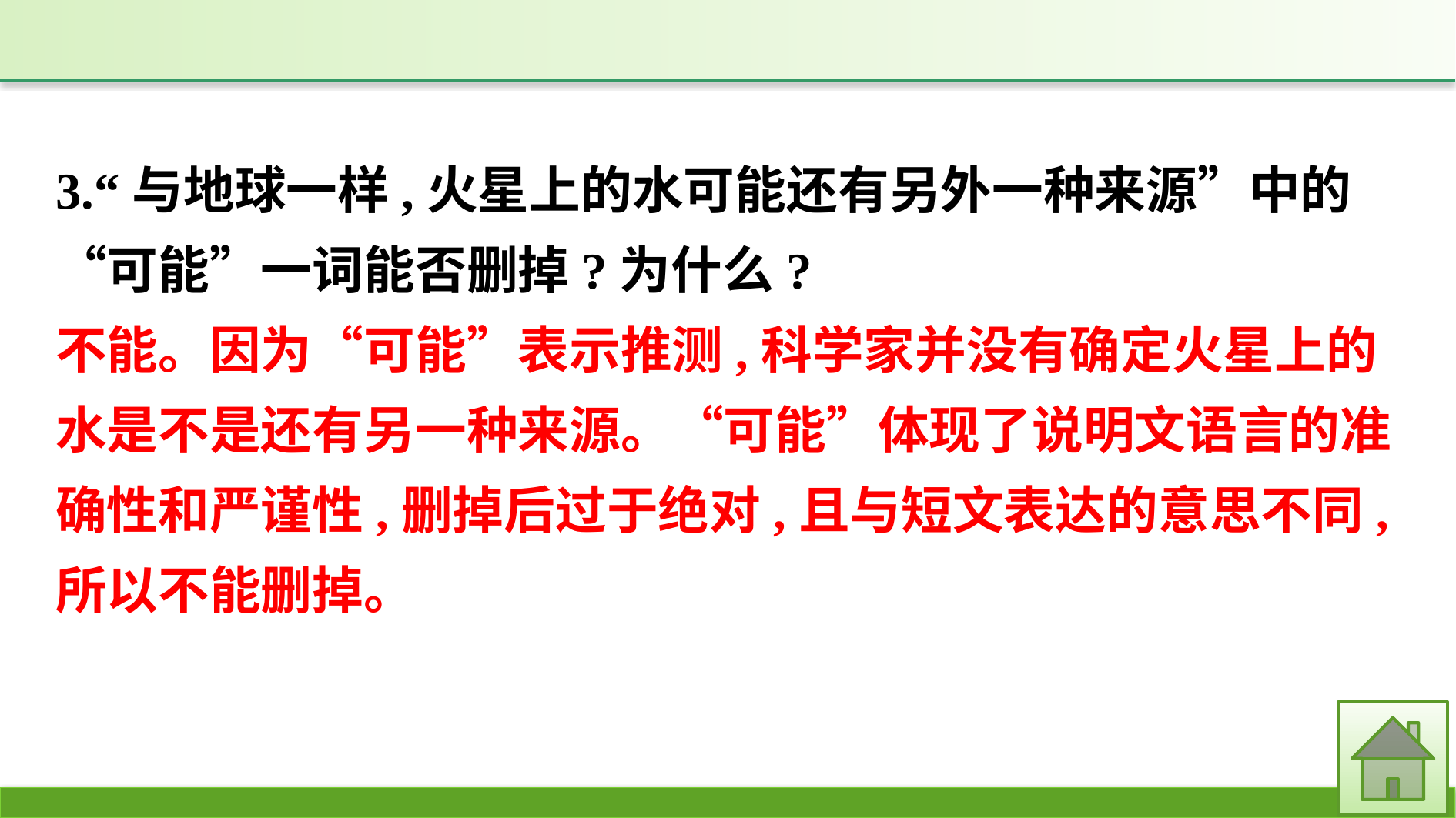

3.“与地球一样,火星上的水可能还有另外一种来源”中的“可能”一词能否删掉?为什么?
不能。因为“可能”表示推测,科学家并没有确定火星上的水是不是还有另一种来源。“可能”体现了说明文语言的准确性和严谨性,删掉后过于绝对,且与短文表达的意思不同,所以不能删掉。